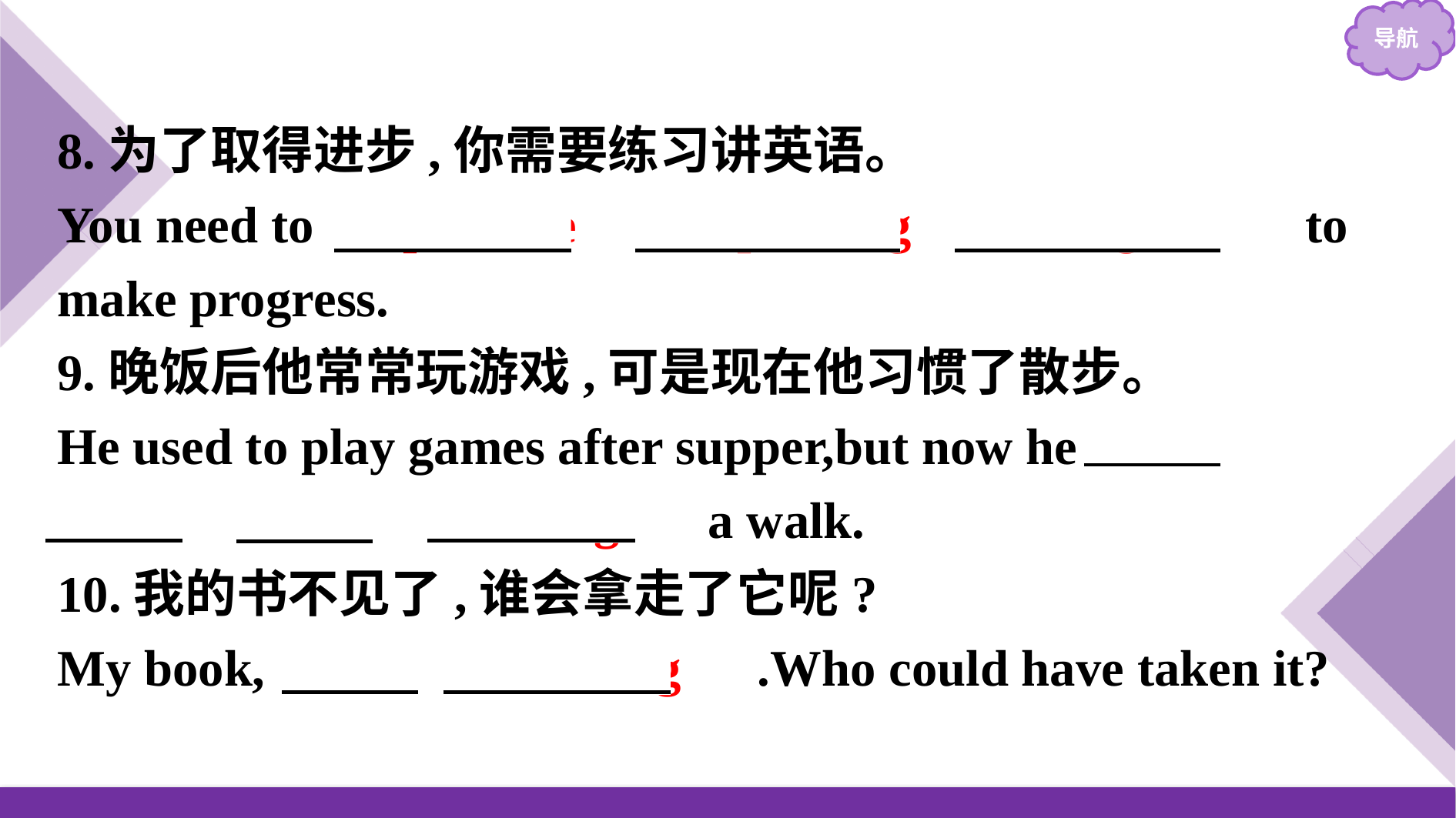

8.为了取得进步,你需要练习讲英语。
You need to 　practise　 　speaking　 　English　 to make progress.
9.晚饭后他常常玩游戏,可是现在他习惯了散步。
He used to play games after supper,but now he 　is　 　used　 　to　 　taking　 a walk.
10.我的书不见了,谁会拿走了它呢?
My book,　is　 　missing　.Who could have taken it?